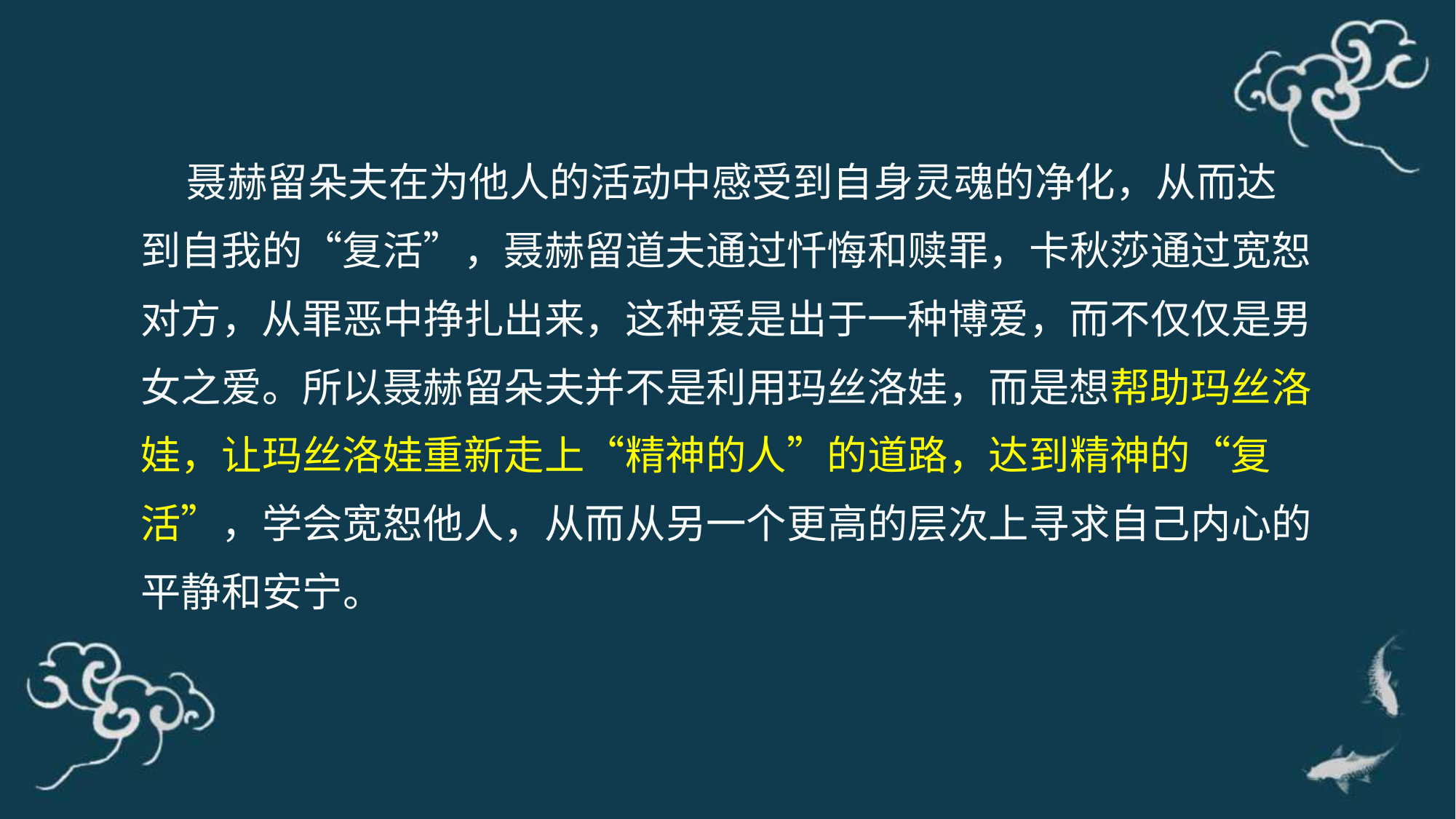

聂赫留朵夫在为他人的活动中感受到自身灵魂的净化，从而达到自我的“复活”，聂赫留道夫通过忏悔和赎罪，卡秋莎通过宽恕对方，从罪恶中挣扎出来，这种爱是出于一种博爱，而不仅仅是男女之爱。所以聂赫留朵夫并不是利用玛丝洛娃，而是想帮助玛丝洛娃，让玛丝洛娃重新走上“精神的人”的道路，达到精神的“复活”，学会宽恕他人，从而从另一个更高的层次上寻求自己内心的平静和安宁。